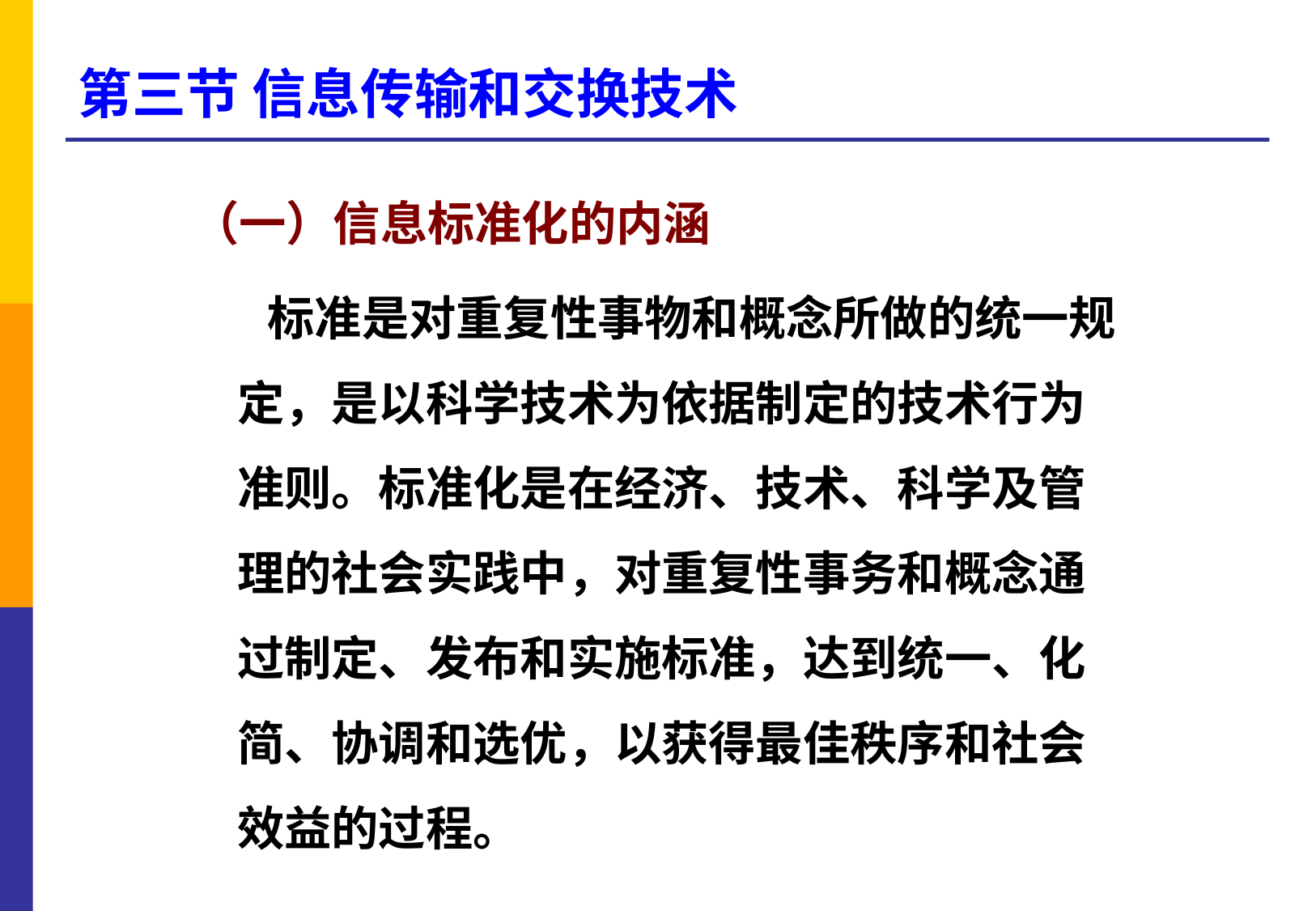

# 第三节 信息传输和交换技术
（一）信息标准化的内涵
      标准是对重复性事物和概念所做的统一规定，是以科学技术为依据制定的技术行为准则。标准化是在经济、技术、科学及管理的社会实践中，对重复性事务和概念通过制定、发布和实施标准，达到统一、化简、协调和选优，以获得最佳秩序和社会效益的过程。